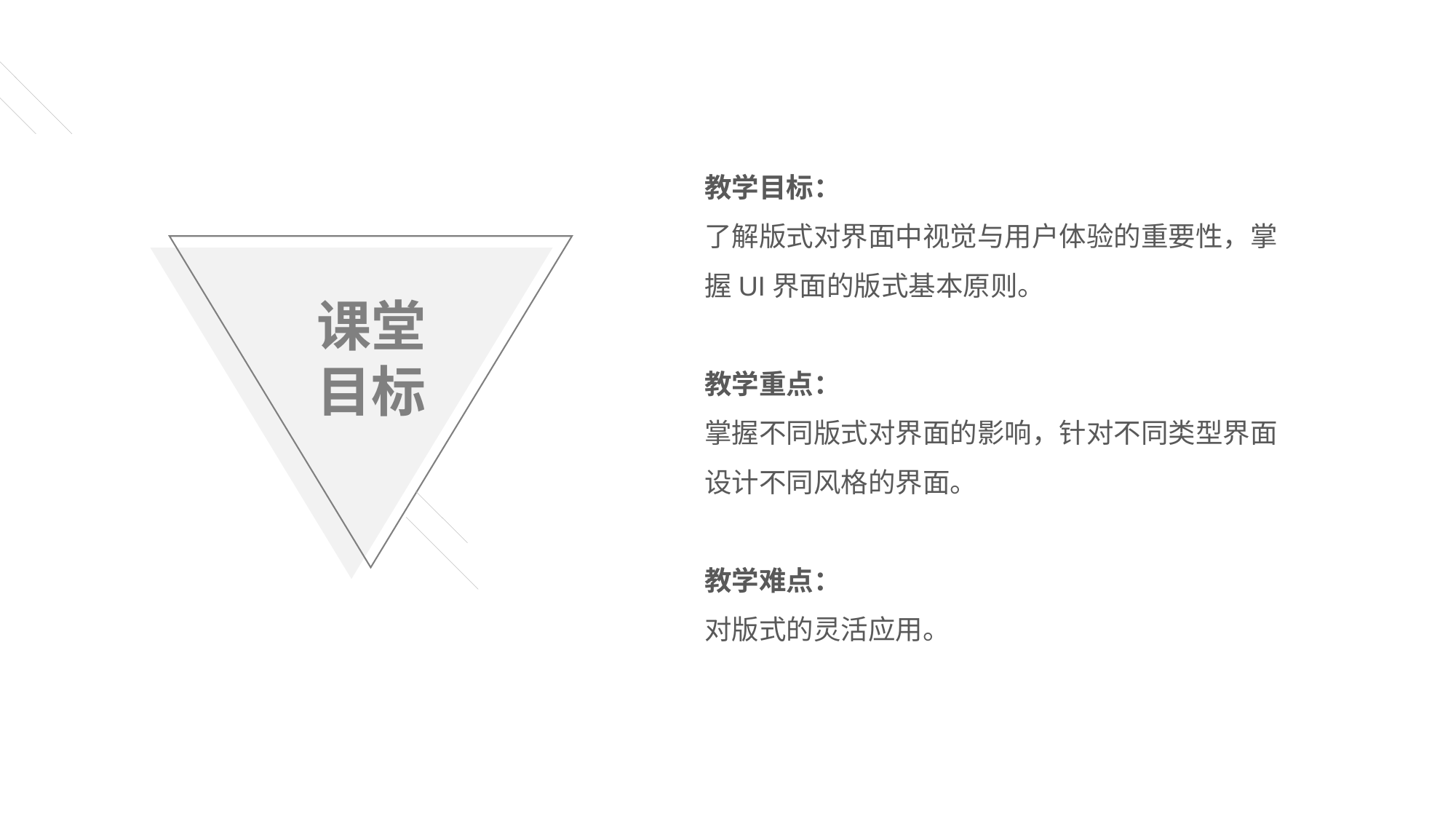

教学目标：
了解版式对界面中视觉与用户体验的重要性，掌握UI界面的版式基本原则。

教学重点：
掌握不同版式对界面的影响，针对不同类型界面设计不同风格的界面。

教学难点：
对版式的灵活应用。

课堂
目标